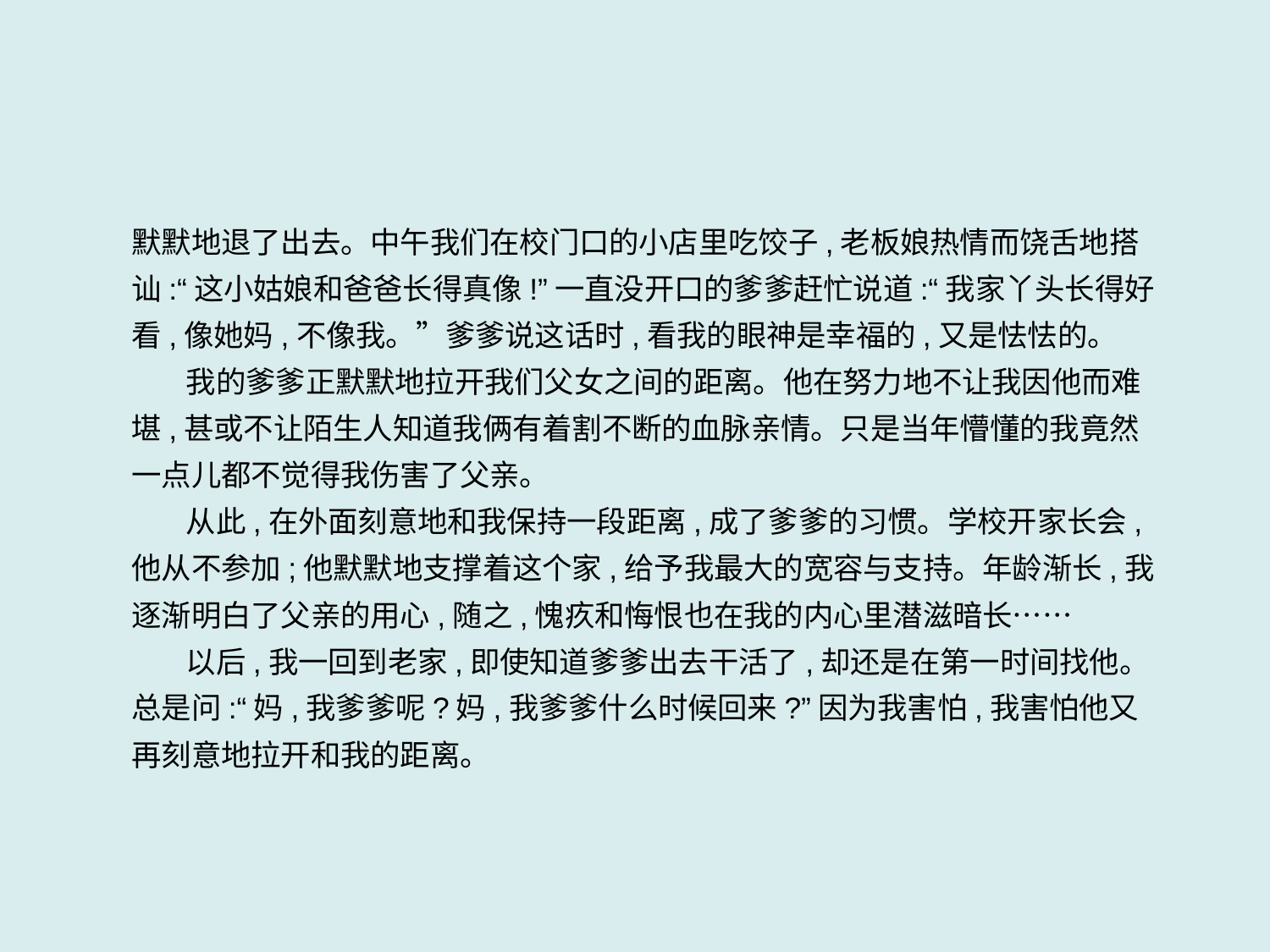

默默地退了出去。中午我们在校门口的小店里吃饺子,老板娘热情而饶舌地搭讪:“这小姑娘和爸爸长得真像!”一直没开口的爹爹赶忙说道:“我家丫头长得好看,像她妈,不像我。”爹爹说这话时,看我的眼神是幸福的,又是怯怯的。
       我的爹爹正默默地拉开我们父女之间的距离。他在努力地不让我因他而难堪,甚或不让陌生人知道我俩有着割不断的血脉亲情。只是当年懵懂的我竟然一点儿都不觉得我伤害了父亲。
       从此,在外面刻意地和我保持一段距离,成了爹爹的习惯。学校开家长会,他从不参加;他默默地支撑着这个家,给予我最大的宽容与支持。年龄渐长,我逐渐明白了父亲的用心,随之,愧疚和悔恨也在我的内心里潜滋暗长……
       以后,我一回到老家,即使知道爹爹出去干活了,却还是在第一时间找他。总是问:“妈,我爹爹呢?妈,我爹爹什么时候回来?”因为我害怕,我害怕他又再刻意地拉开和我的距离。